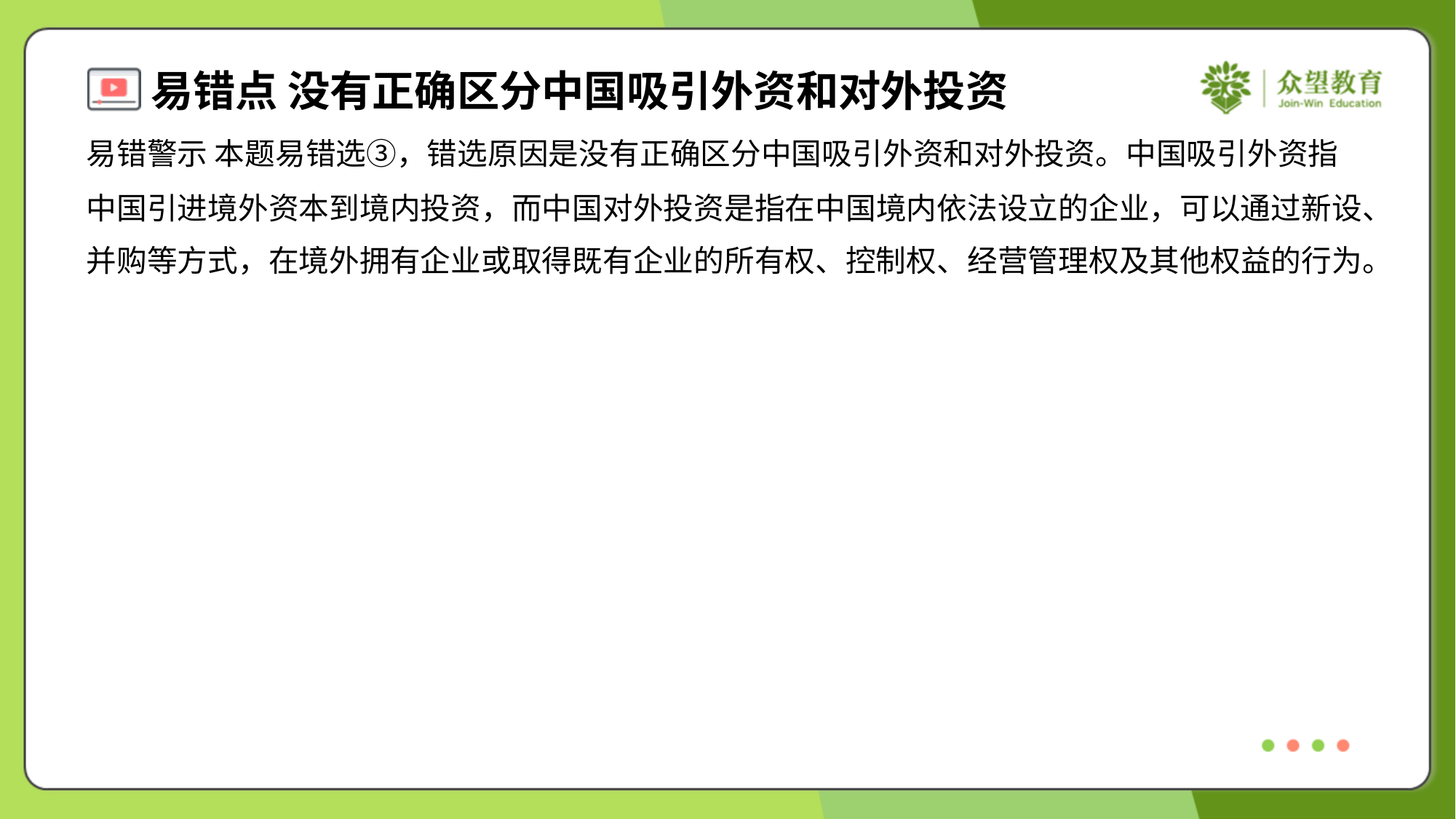

易错警示 本题易错选③，错选原因是没有正确区分中国吸引外资和对外投资。中国吸引外资指
中国引进境外资本到境内投资，而中国对外投资是指在中国境内依法设立的企业，可以通过新设、
并购等方式，在境外拥有企业或取得既有企业的所有权、控制权、经营管理权及其他权益的行为。